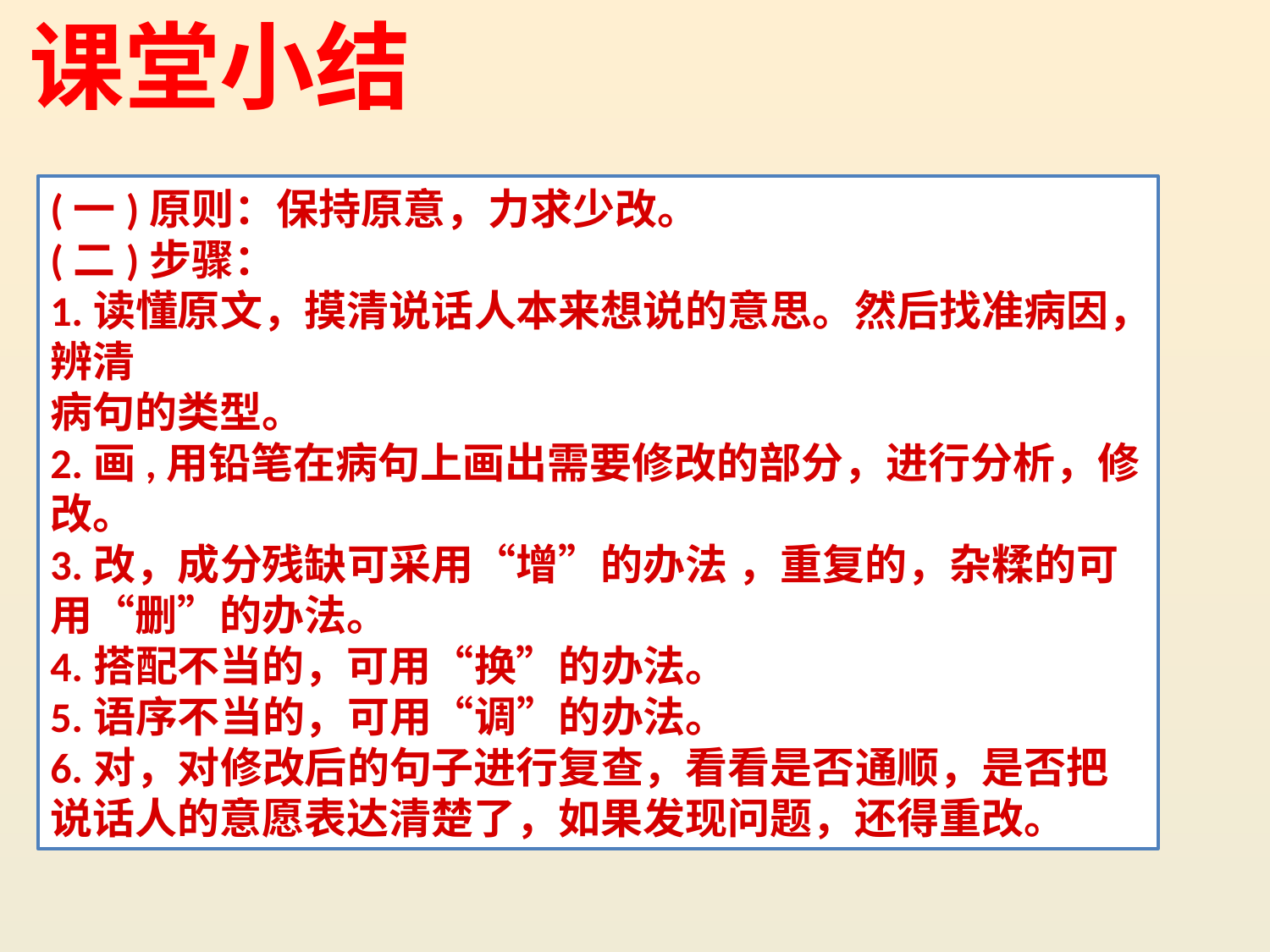

课堂小结
(一)原则：保持原意，力求少改。
(二)步骤：
1.读懂原文，摸清说话人本来想说的意思。然后找准病因，辨清
病句的类型。
2.画,用铅笔在病句上画出需要修改的部分，进行分析，修改。
3.改，成分残缺可采用“增”的办法 ，重复的，杂糅的可用“删”的办法。
4.搭配不当的，可用“换”的办法。
5.语序不当的，可用“调”的办法。
6.对，对修改后的句子进行复查，看看是否通顺，是否把说话人的意愿表达清楚了，如果发现问题，还得重改。